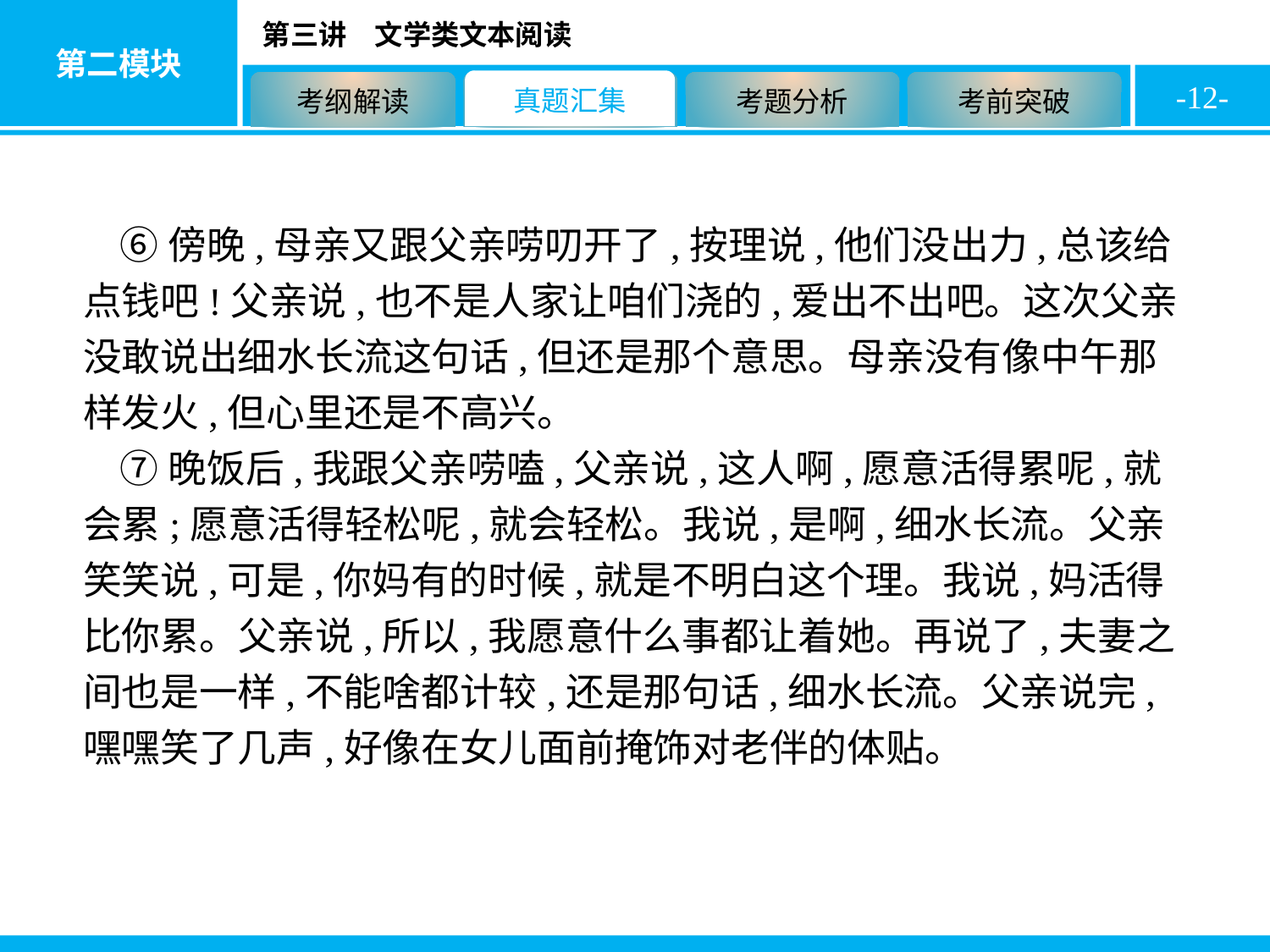

-12-
⑥傍晚,母亲又跟父亲唠叨开了,按理说,他们没出力,总该给点钱吧!父亲说,也不是人家让咱们浇的,爱出不出吧。这次父亲没敢说出细水长流这句话,但还是那个意思。母亲没有像中午那样发火,但心里还是不高兴。
⑦晚饭后,我跟父亲唠嗑,父亲说,这人啊,愿意活得累呢,就会累;愿意活得轻松呢,就会轻松。我说,是啊,细水长流。父亲笑笑说,可是,你妈有的时候,就是不明白这个理。我说,妈活得比你累。父亲说,所以,我愿意什么事都让着她。再说了,夫妻之间也是一样,不能啥都计较,还是那句话,细水长流。父亲说完,嘿嘿笑了几声,好像在女儿面前掩饰对老伴的体贴。